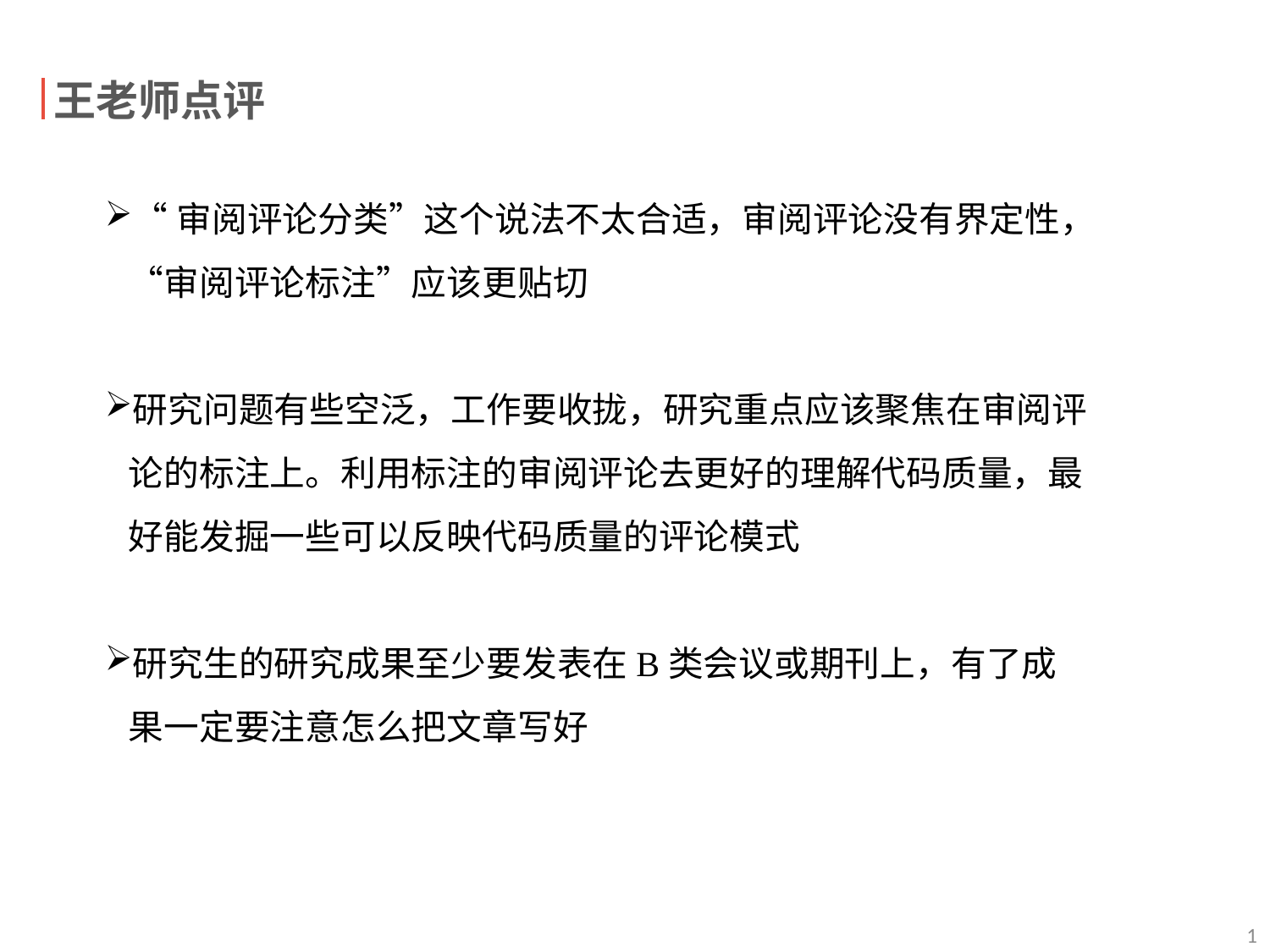

王老师点评
“审阅评论分类”这个说法不太合适，审阅评论没有界定性，“审阅评论标注”应该更贴切

研究问题有些空泛，工作要收拢，研究重点应该聚焦在审阅评论的标注上。利用标注的审阅评论去更好的理解代码质量，最好能发掘一些可以反映代码质量的评论模式

研究生的研究成果至少要发表在B类会议或期刊上，有了成果一定要注意怎么把文章写好

1